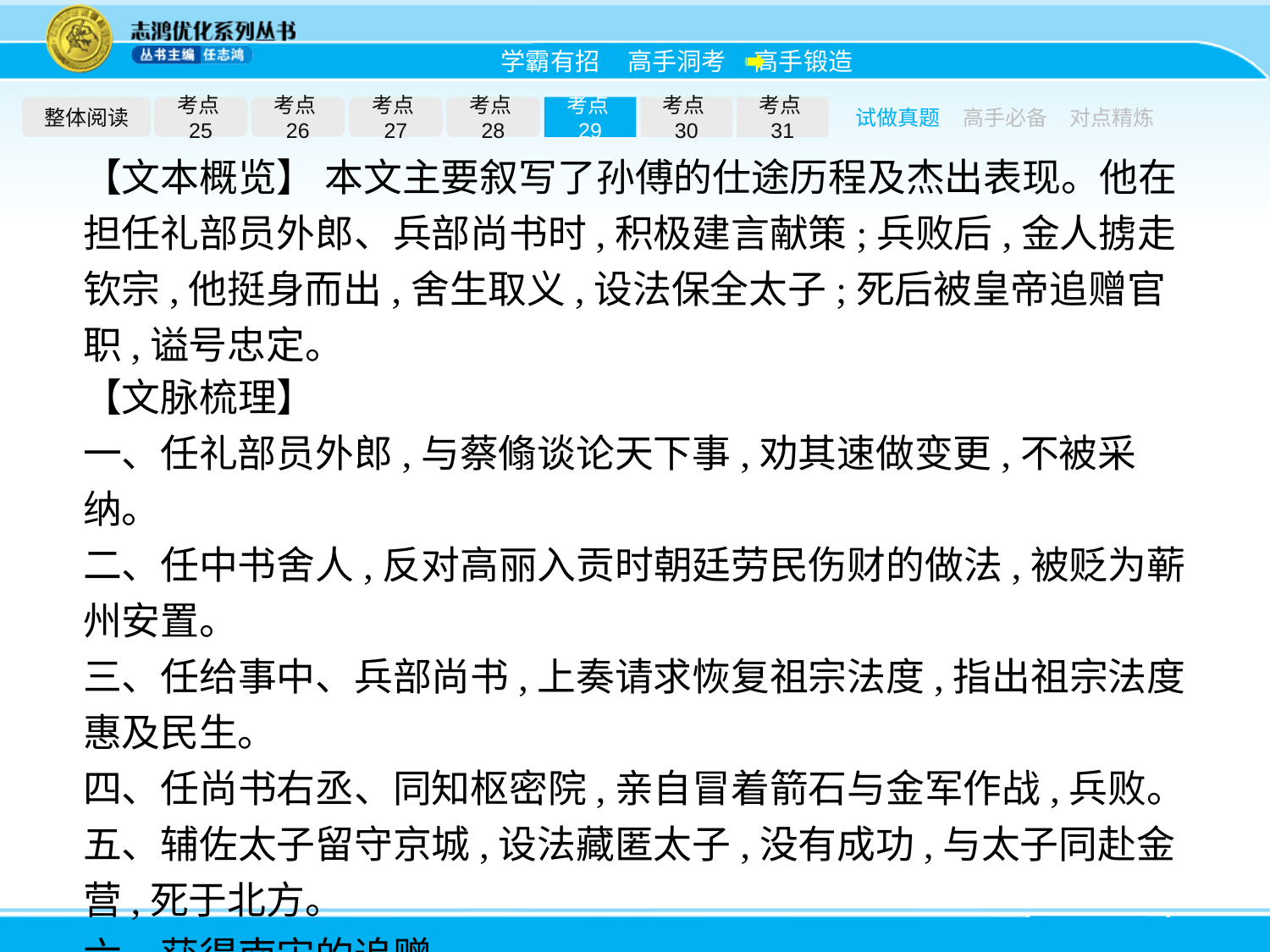

整体阅读
考点25
考点26
考点27
考点28
考点29
考点30
考点31
试做真题
高手必备
对点精炼
【文本概览】 本文主要叙写了孙傅的仕途历程及杰出表现。他在担任礼部员外郎、兵部尚书时,积极建言献策;兵败后,金人掳走钦宗,他挺身而出,舍生取义,设法保全太子;死后被皇帝追赠官职,谥号忠定。
【文脉梳理】
一、任礼部员外郎,与蔡翛谈论天下事,劝其速做变更,不被采纳。
二、任中书舍人,反对高丽入贡时朝廷劳民伤财的做法,被贬为蕲州安置。
三、任给事中、兵部尚书,上奏请求恢复祖宗法度,指出祖宗法度惠及民生。
四、任尚书右丞、同知枢密院,亲自冒着箭石与金军作战,兵败。
五、辅佐太子留守京城,设法藏匿太子,没有成功,与太子同赴金营,死于北方。
六、获得南宋的追赠。